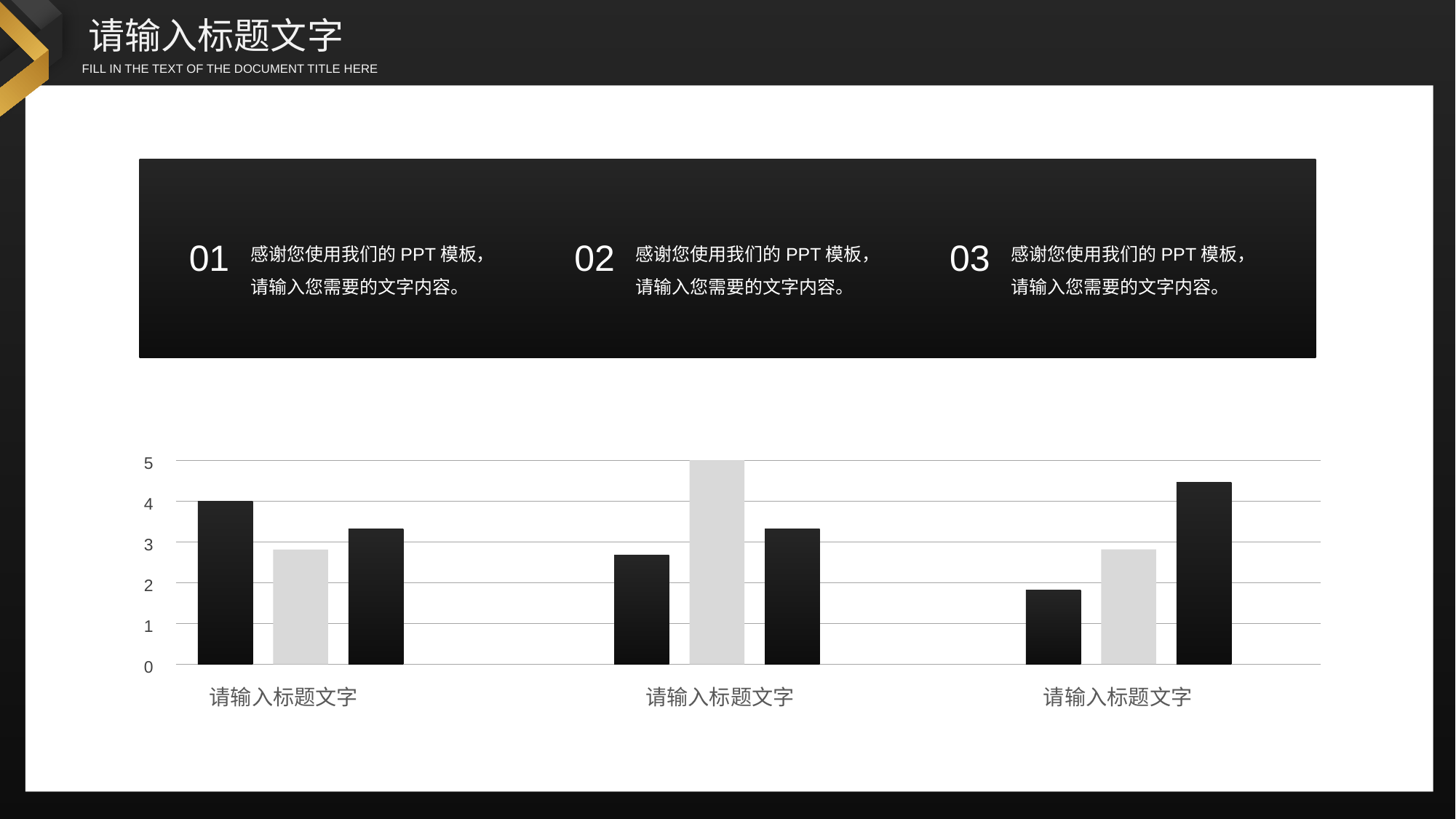

感谢您使用我们的PPT模板，请输入您需要的文字内容。
感谢您使用我们的PPT模板，请输入您需要的文字内容。
感谢您使用我们的PPT模板，请输入您需要的文字内容。
01
02
03
5

4

3

2

1
0
请输入标题文字
请输入标题文字
请输入标题文字